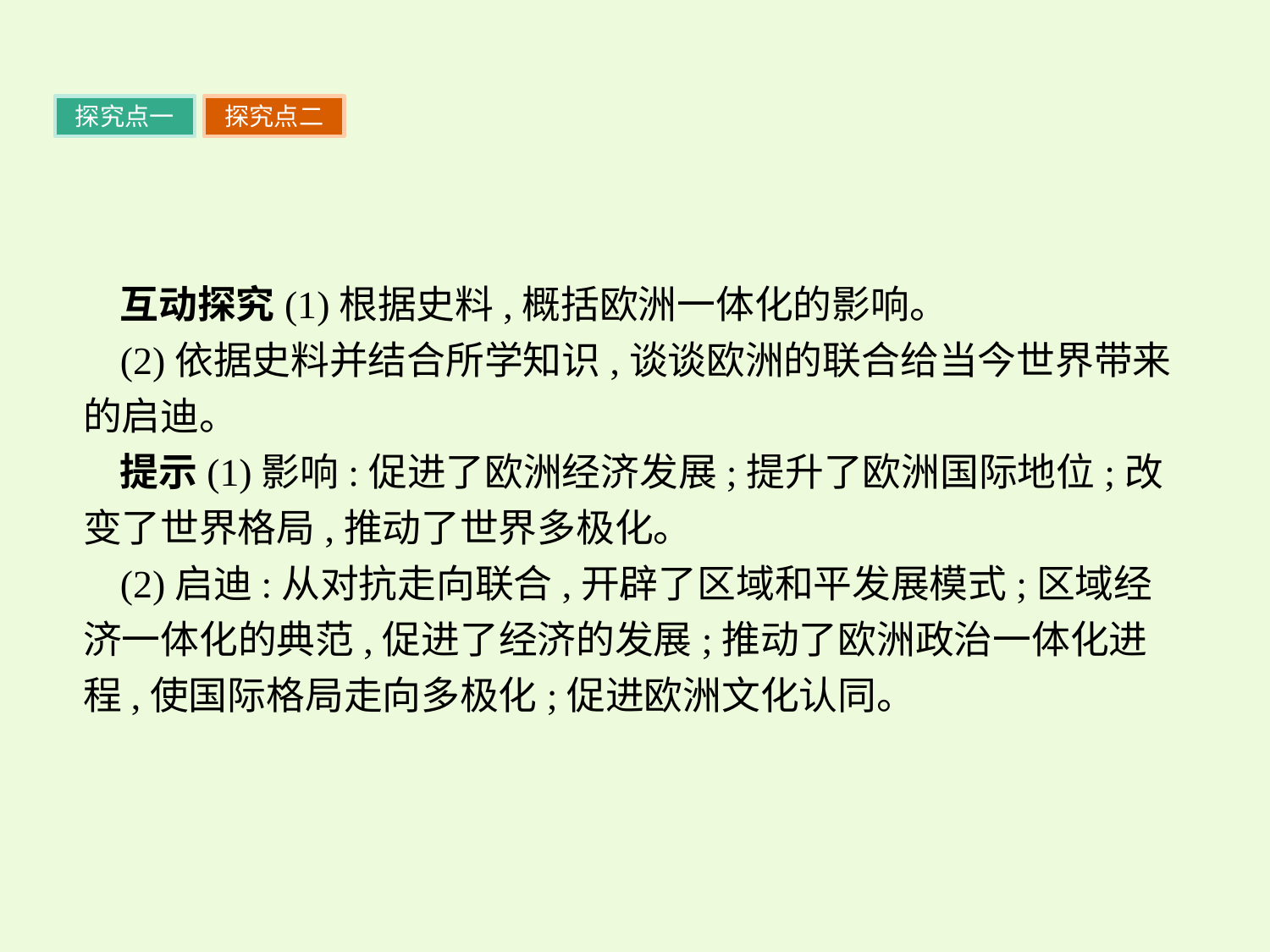

探究点一
探究点二
互动探究(1)根据史料,概括欧洲一体化的影响。
(2)依据史料并结合所学知识,谈谈欧洲的联合给当今世界带来的启迪。
提示(1)影响:促进了欧洲经济发展;提升了欧洲国际地位;改变了世界格局,推动了世界多极化。
(2)启迪:从对抗走向联合,开辟了区域和平发展模式;区域经济一体化的典范,促进了经济的发展;推动了欧洲政治一体化进程,使国际格局走向多极化;促进欧洲文化认同。